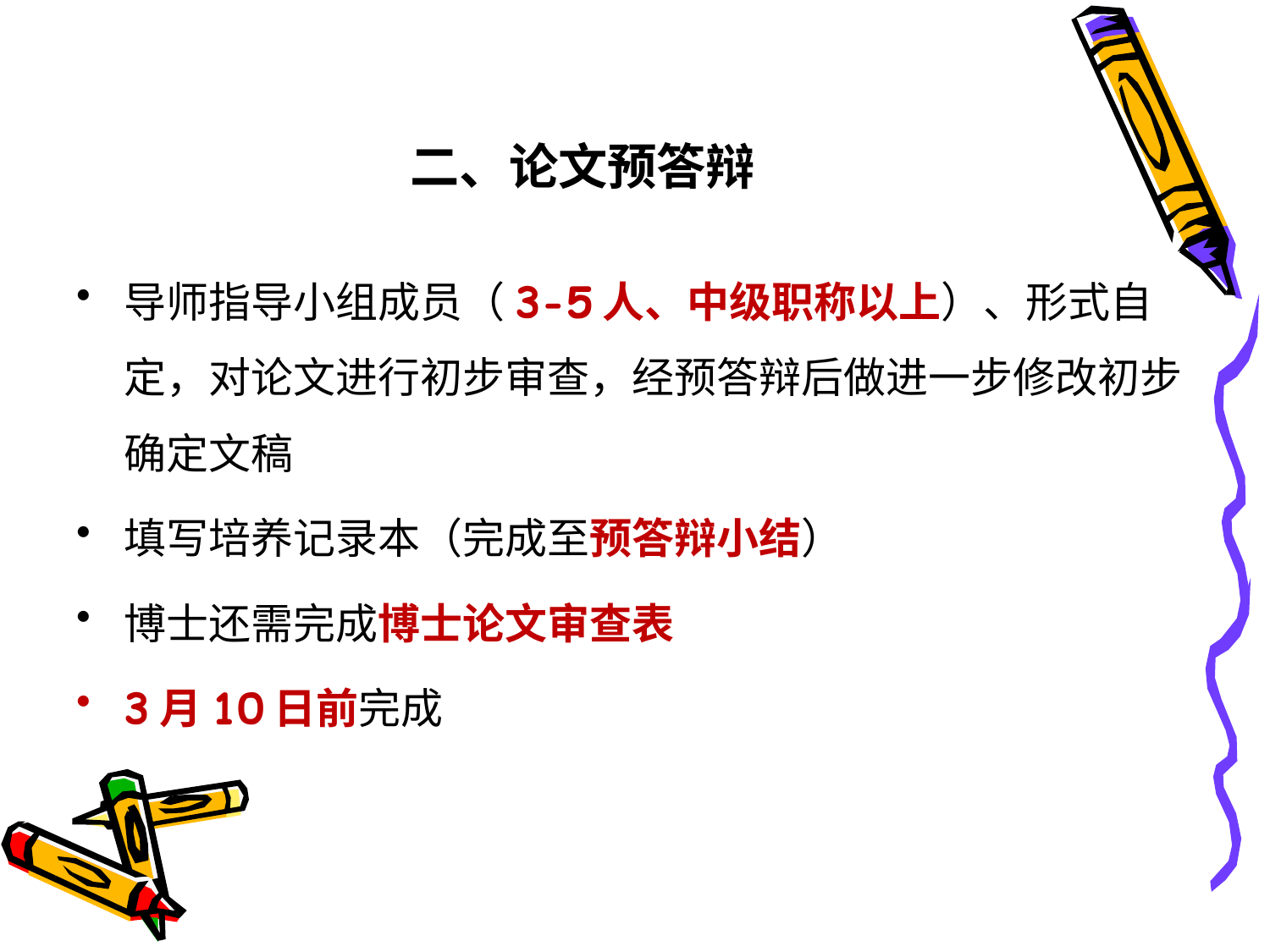

# 二、论文预答辩
导师指导小组成员（3-5人、中级职称以上）、形式自定，对论文进行初步审查，经预答辩后做进一步修改初步确定文稿
填写培养记录本（完成至预答辩小结）
博士还需完成博士论文审查表
3月10日前完成